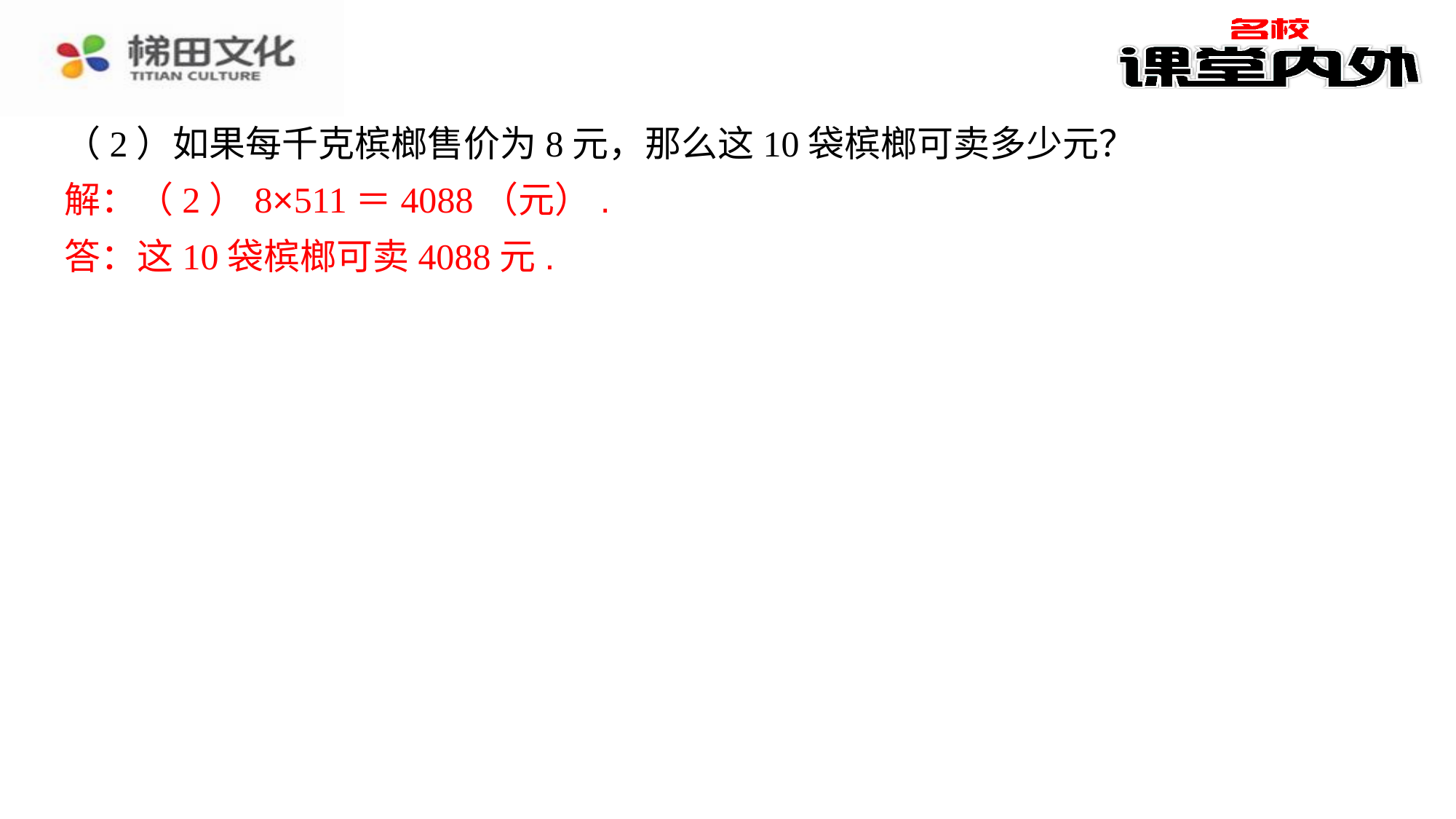

（2）如果每千克槟榔售价为8元，那么这10袋槟榔可卖多少元？
解：（2）8×511＝4088（元）.
答：这10袋槟榔可卖4088元.
解：（2）8×511＝4088（元）.
答：这10袋槟榔可卖4088元.